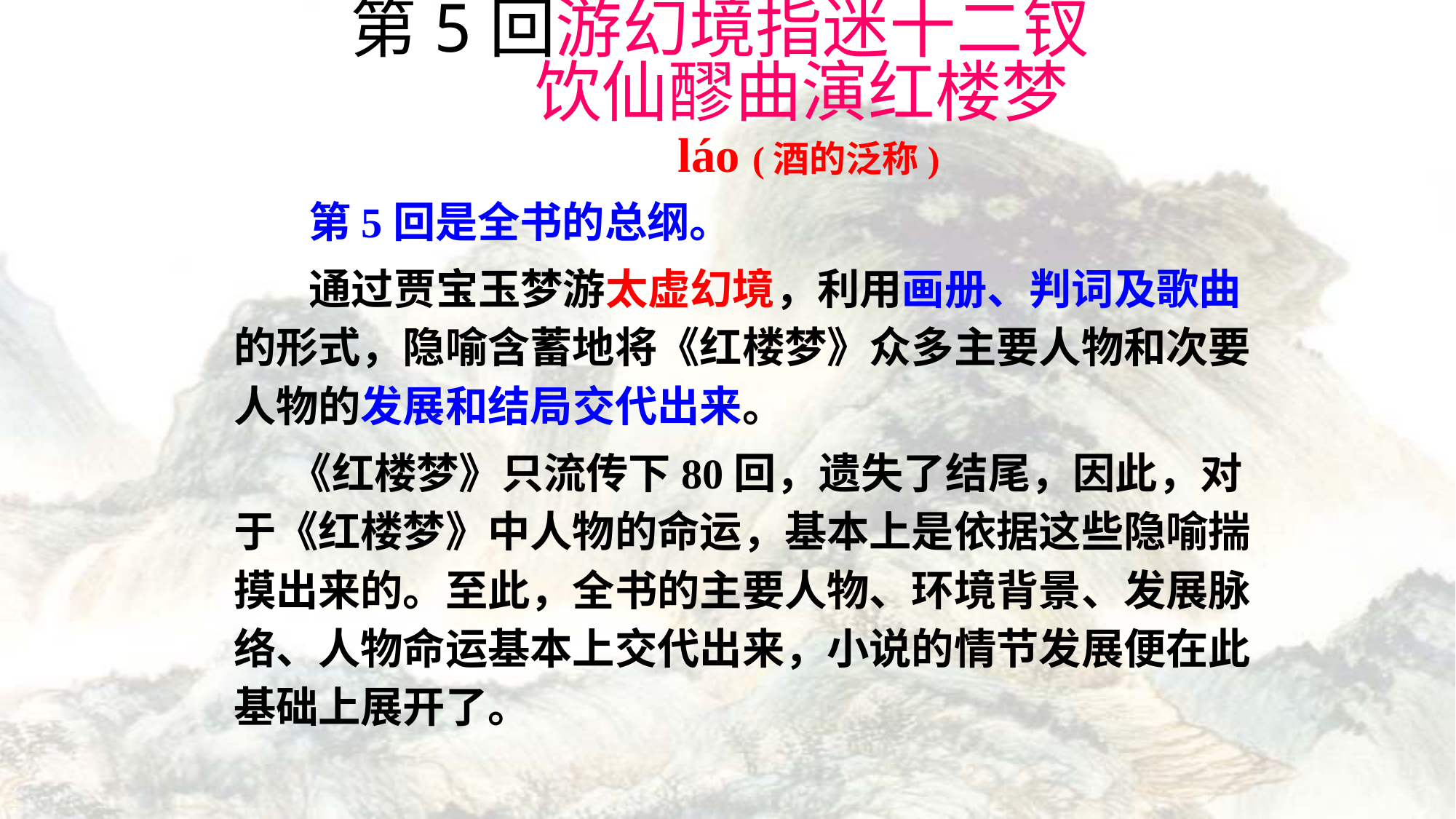

# 第5回游幻境指迷十二钗 饮仙醪曲演红楼梦
láo (酒的泛称)
           第5回是全书的总纲。
           通过贾宝玉梦游太虚幻境，利用画册、判词及歌曲的形式，隐喻含蓄地将《红楼梦》众多主要人物和次要人物的发展和结局交代出来。
         《红楼梦》只流传下80回，遗失了结尾，因此，对于《红楼梦》中人物的命运，基本上是依据这些隐喻揣摸出来的。至此，全书的主要人物、环境背景、发展脉络、人物命运基本上交代出来，小说的情节发展便在此基础上展开了。